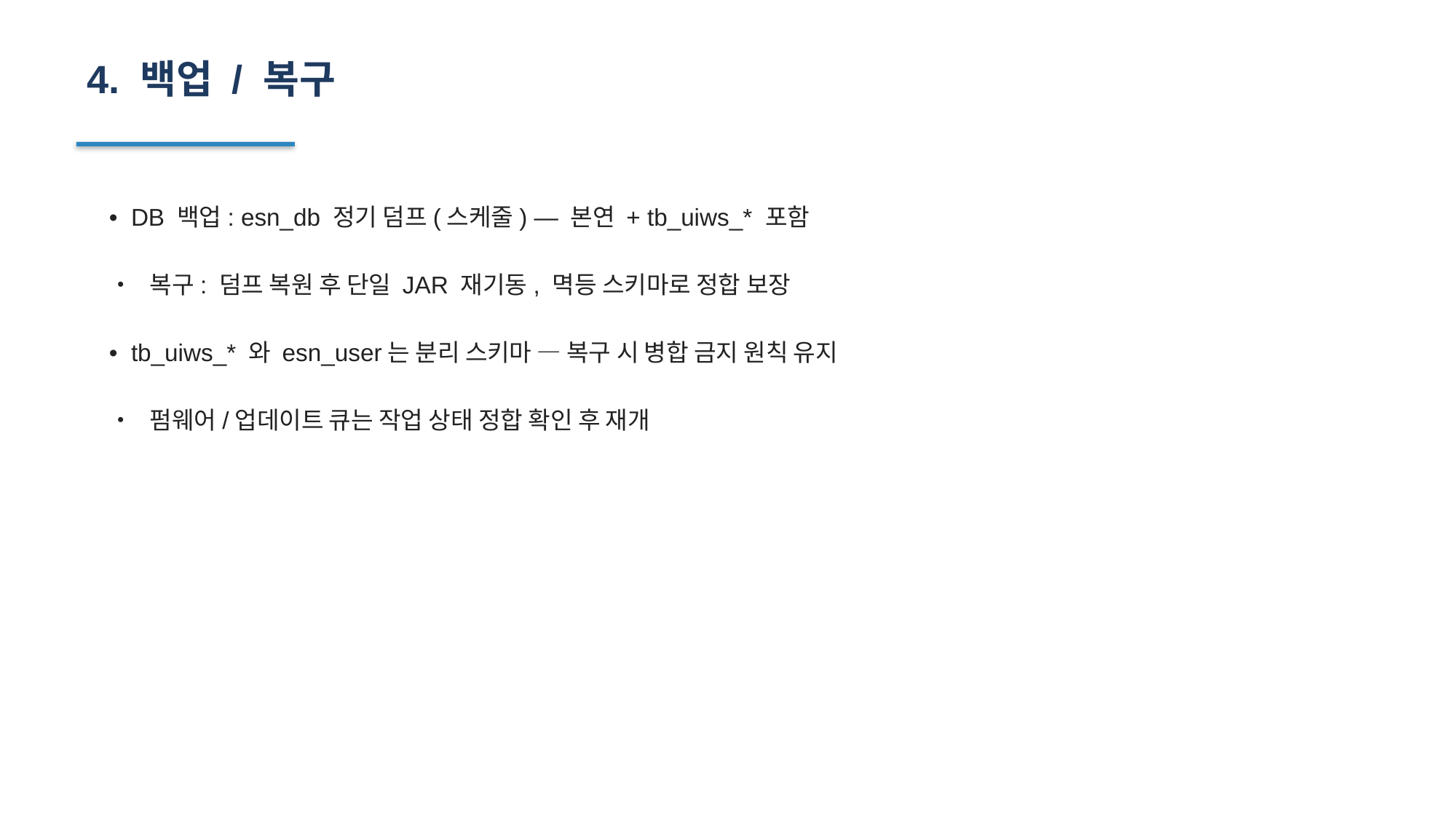

4. 백업 / 복구

•  DB 백업: esn_db 정기 덤프(스케줄) — 본연 + tb_uiws_* 포함
•  복구: 덤프 복원 후 단일 JAR 재기동, 멱등 스키마로 정합 보장
•  tb_uiws_* 와 esn_user는 분리 스키마 — 복구 시 병합 금지 원칙 유지
•  펌웨어/업데이트 큐는 작업 상태 정합 확인 후 재개